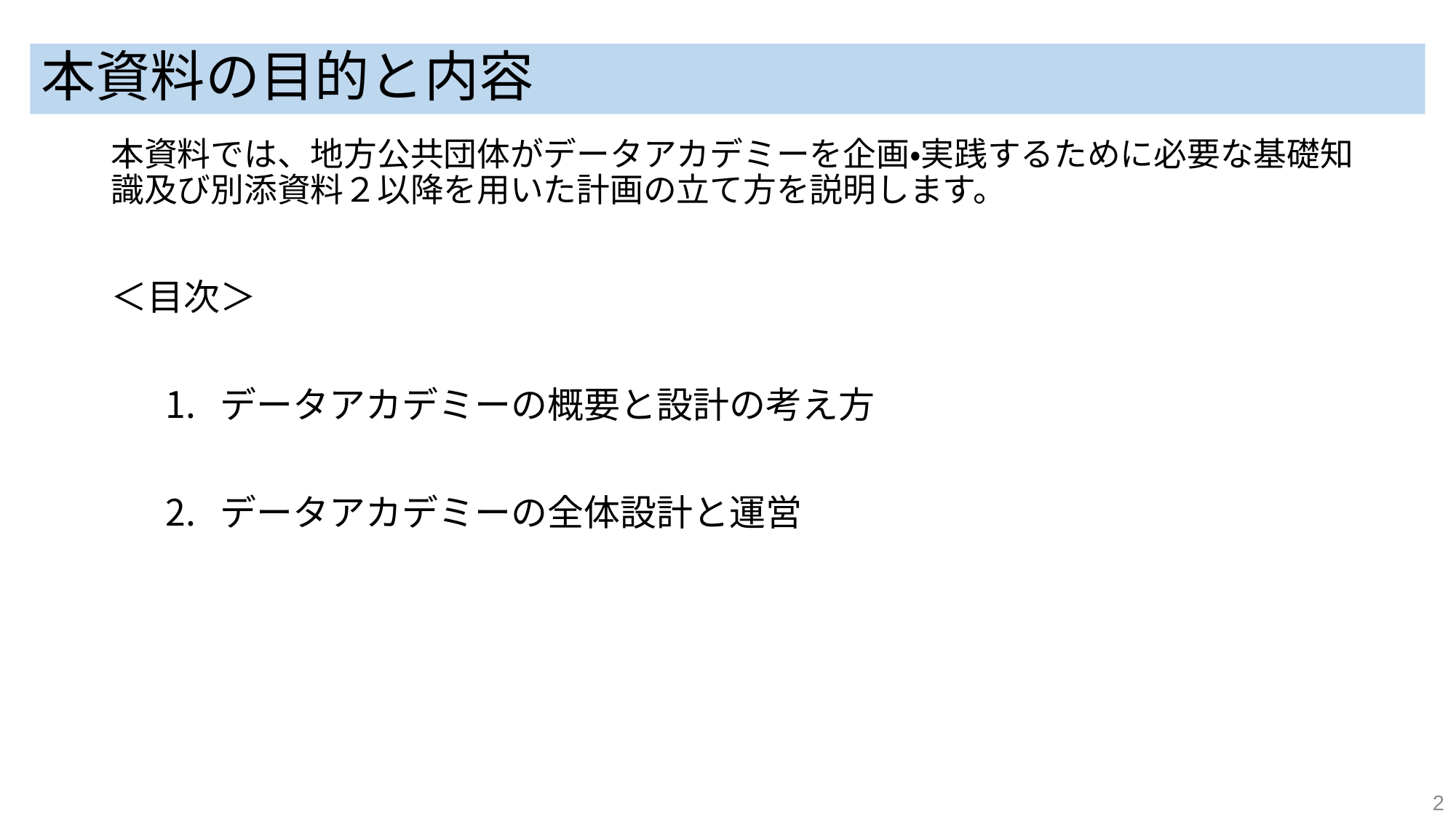

# 本資料の目的と内容
本資料では、地方公共団体がデータアカデミーを企画・実践するために必要な基礎知識及び別添資料２以降を用いた計画の立て方を説明します。

＜目次＞

データアカデミーの概要と設計の考え方

データアカデミーの全体設計と運営
2